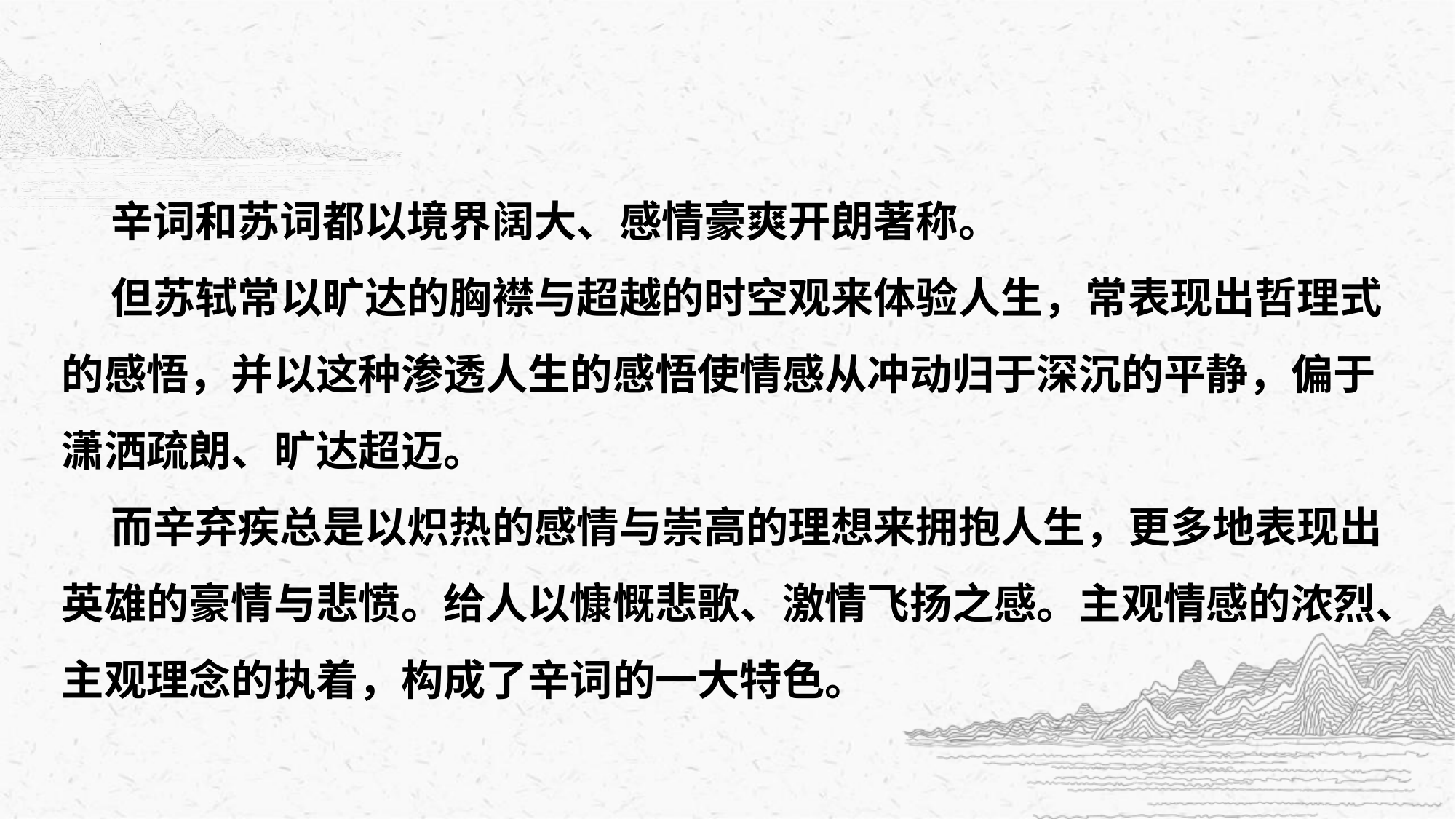

辛词和苏词都以境界阔大、感情豪爽开朗著称。
    但苏轼常以旷达的胸襟与超越的时空观来体验人生，常表现出哲理式的感悟，并以这种渗透人生的感悟使情感从冲动归于深沉的平静，偏于潇洒疏朗、旷达超迈。
    而辛弃疾总是以炽热的感情与崇高的理想来拥抱人生，更多地表现出英雄的豪情与悲愤。给人以慷慨悲歌、激情飞扬之感。主观情感的浓烈、主观理念的执着，构成了辛词的一大特色。